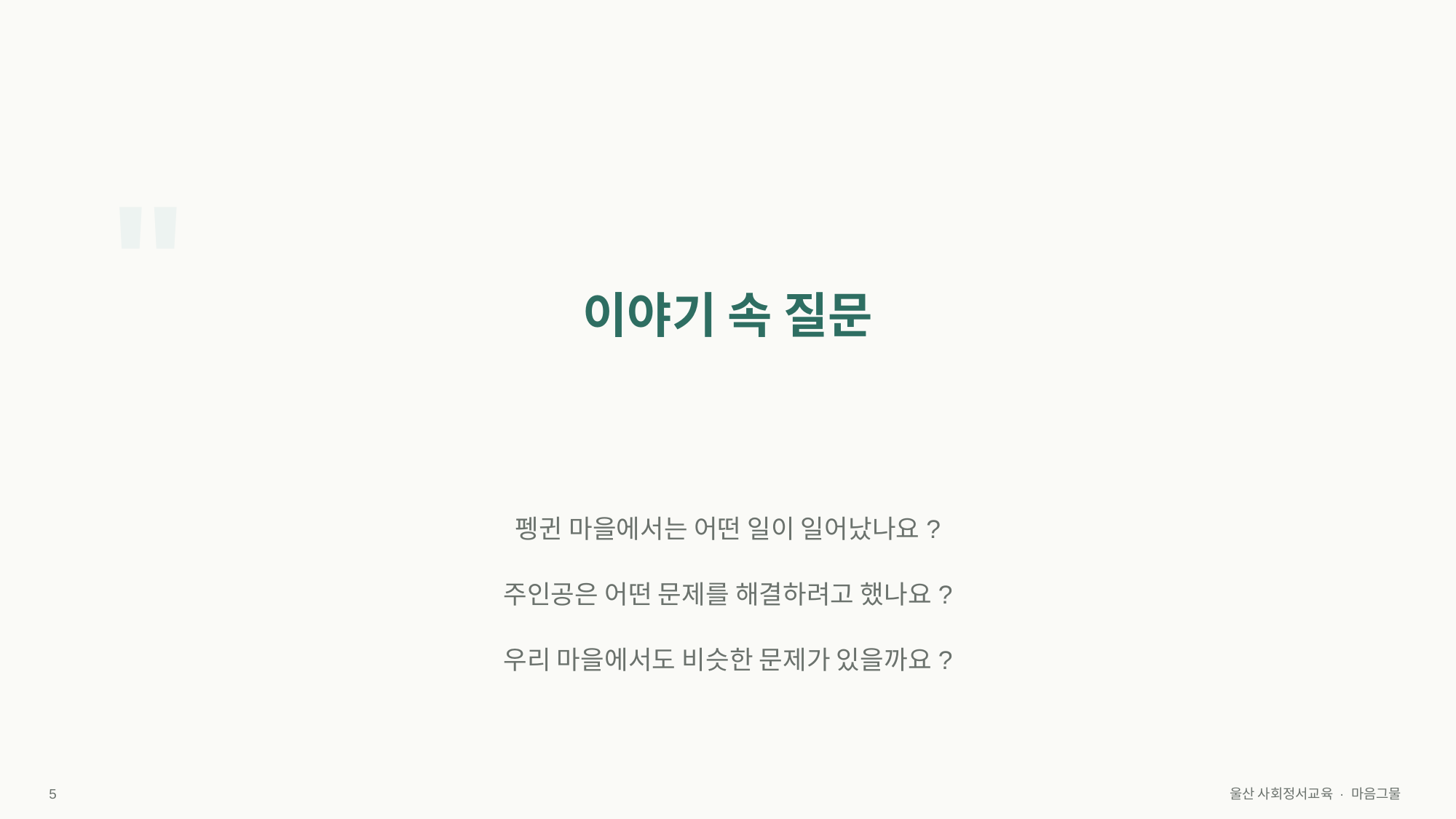

"
이야기 속 질문
펭귄 마을에서는 어떤 일이 일어났나요?
주인공은 어떤 문제를 해결하려고 했나요?
우리 마을에서도 비슷한 문제가 있을까요?
5
울산 사회정서교육 · 마음그물